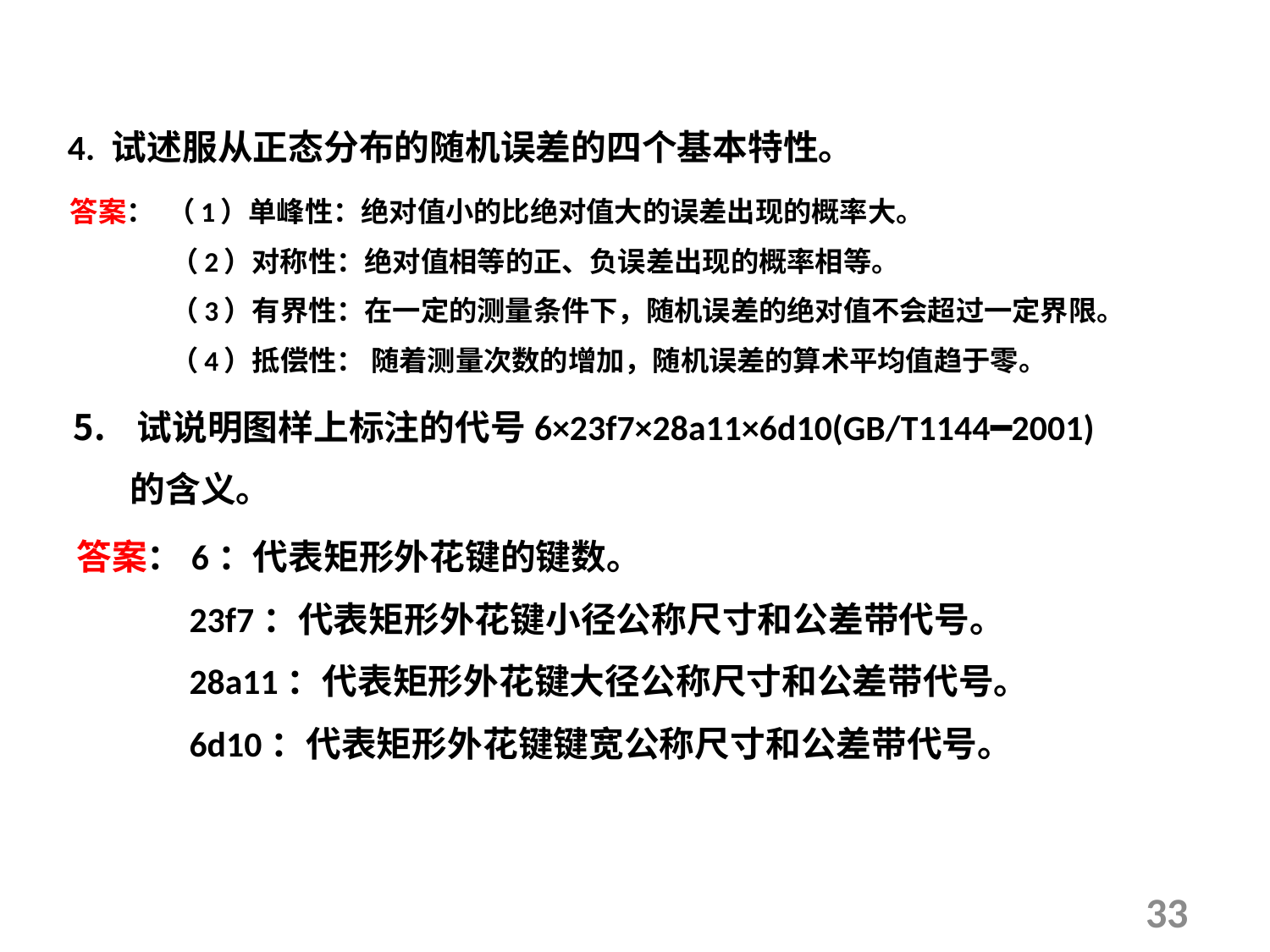

4. 试述服从正态分布的随机误差的四个基本特性。
答案：  （1）单峰性：绝对值小的比绝对值大的误差出现的概率大。
               （2）对称性：绝对值相等的正、负误差出现的概率相等。
               （3）有界性：在一定的测量条件下，随机误差的绝对值不会超过一定界限。
               （4）抵偿性： 随着测量次数的增加，随机误差的算术平均值趋于零。
试说明图样上标注的代号6×23f7×28a11×6d10(GB/T1144━2001)
      的含义。
答案：6：代表矩形外花键的键数。
              23f7：代表矩形外花键小径公称尺寸和公差带代号。
              28a11：代表矩形外花键大径公称尺寸和公差带代号。
              6d10：代表矩形外花键键宽公称尺寸和公差带代号。
33